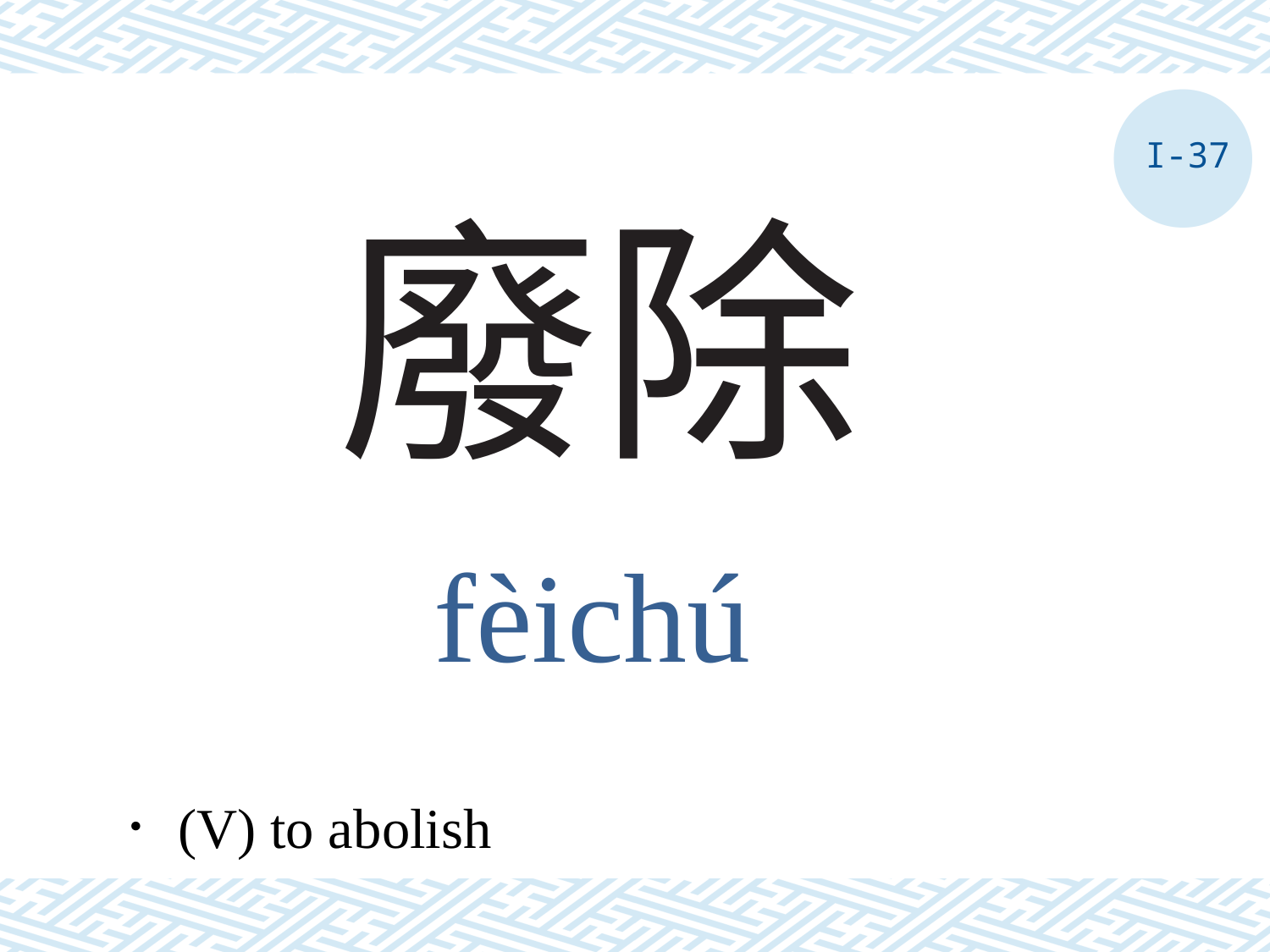

I-37

# 廢除
fèichú
．(V) to abolish